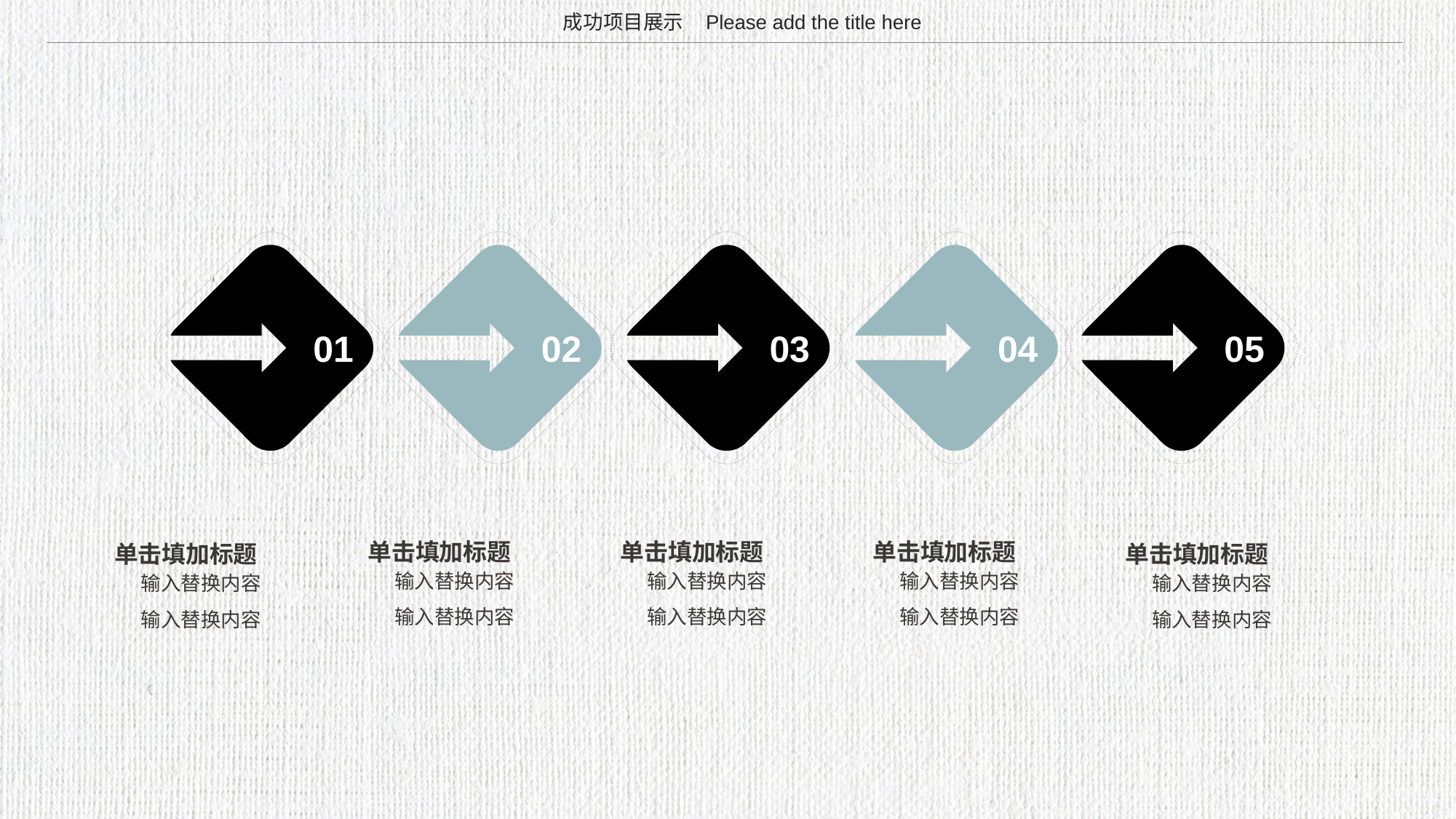

Please add the title here
成功项目展示

05

04

03

02

01
单击填加标题
单击填加标题
单击填加标题
单击填加标题
单击填加标题
输入替换内容
输入替换内容
输入替换内容
输入替换内容
输入替换内容
输入替换内容
输入替换内容
输入替换内容
输入替换内容
输入替换内容